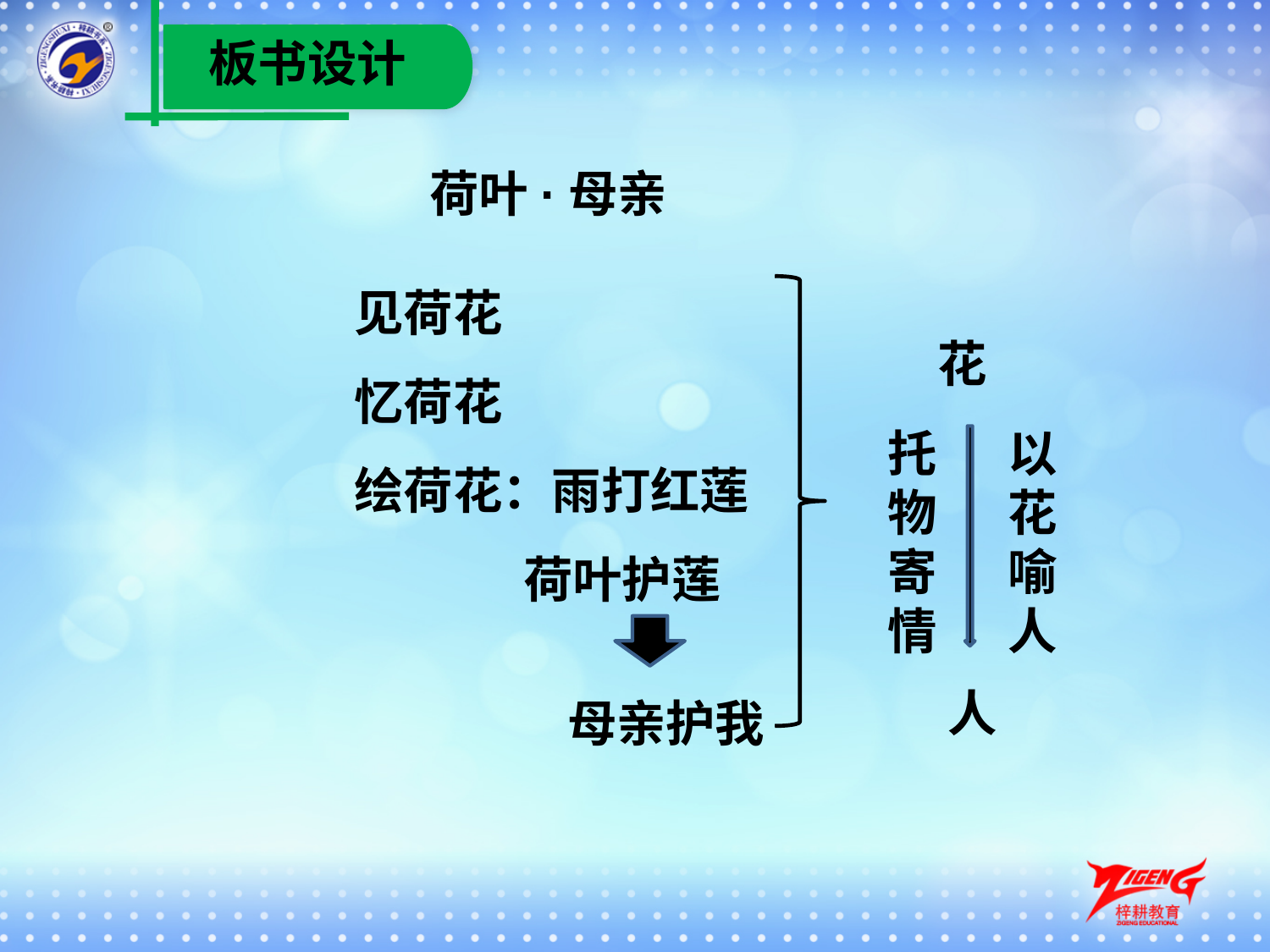

板书设计
荷叶·母亲
见荷花
忆荷花
绘荷花：雨打红莲
              荷叶护莲

花
托
物
寄
情
以花喻人

人
母亲护我